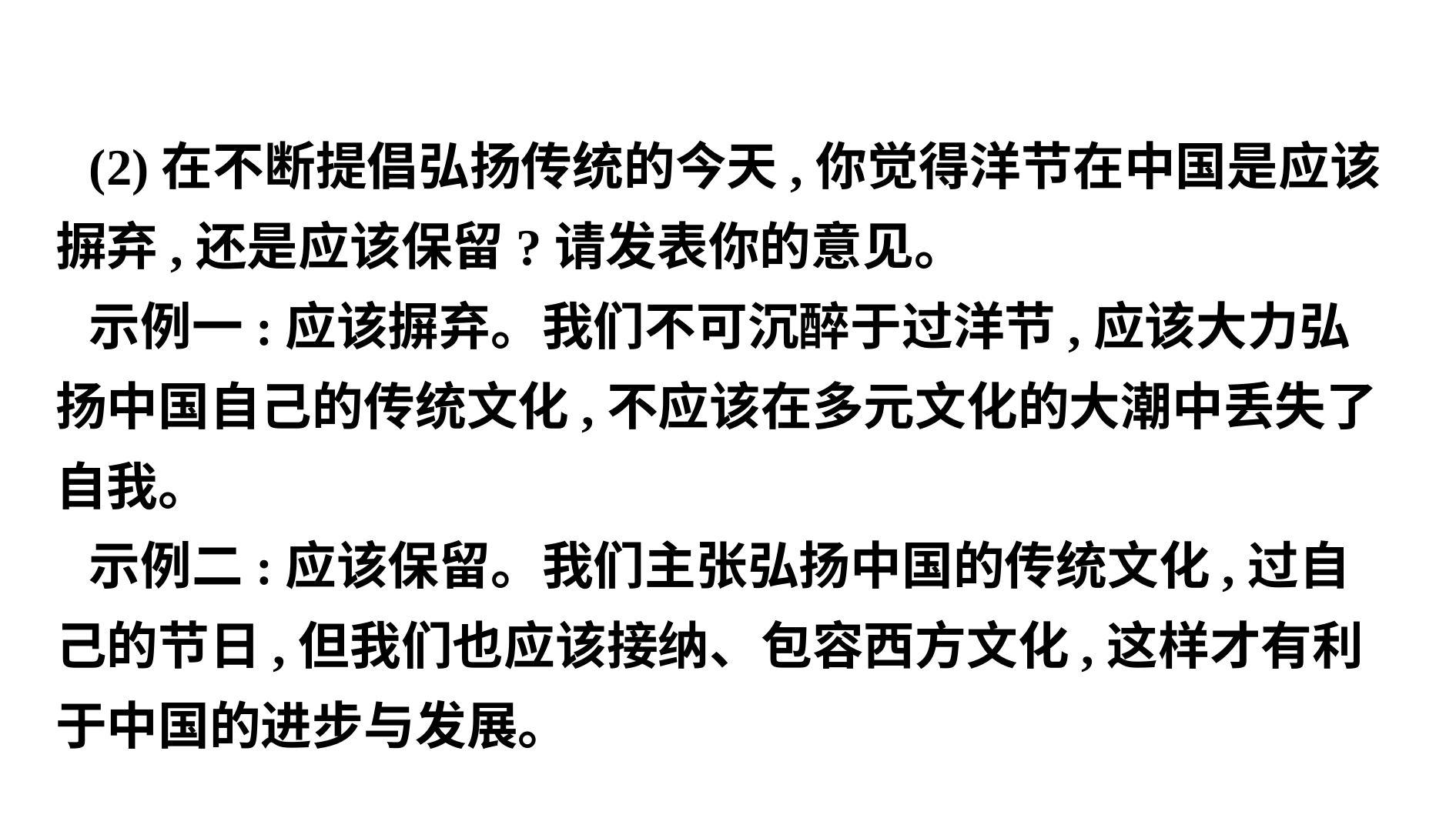

(2)在不断提倡弘扬传统的今天,你觉得洋节在中国是应该摒弃,还是应该保留?请发表你的意见。
示例一:应该摒弃。我们不可沉醉于过洋节,应该大力弘扬中国自己的传统文化,不应该在多元文化的大潮中丢失了自我。
示例二:应该保留。我们主张弘扬中国的传统文化,过自己的节日,但我们也应该接纳、包容西方文化,这样才有利于中国的进步与发展。